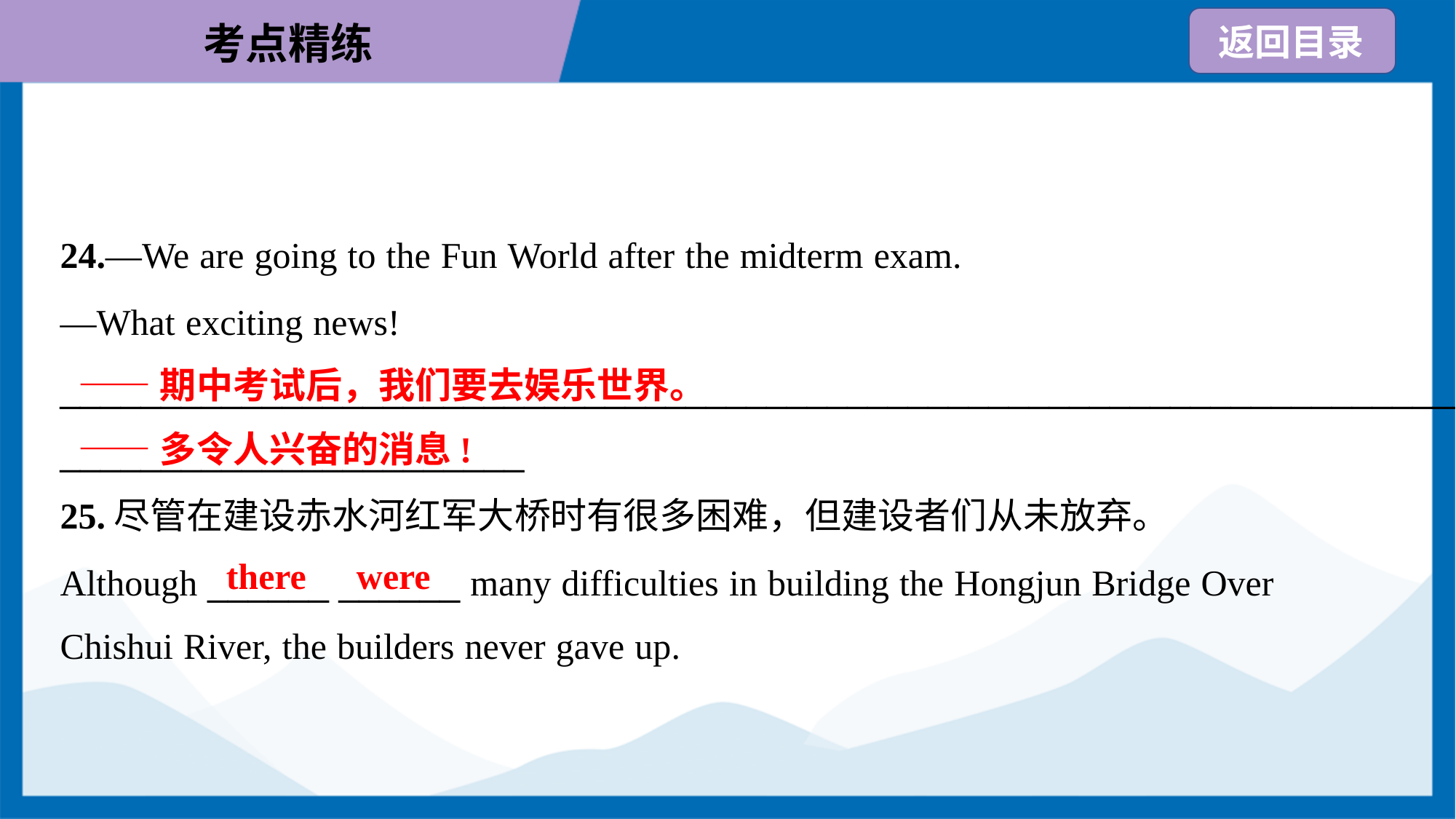

24.—We are going to the Fun World after the midterm exam.
—What exciting news!
_________________________________________________________________________
_______________________
——期中考试后，我们要去娱乐世界。
——多令人兴奋的消息!
25.尽管在建设赤水河红军大桥时有很多困难，但建设者们从未放弃。
Although ______ ______ many difficulties in building the Hongjun Bridge Over
Chishui River, the builders never gave up.
there
were